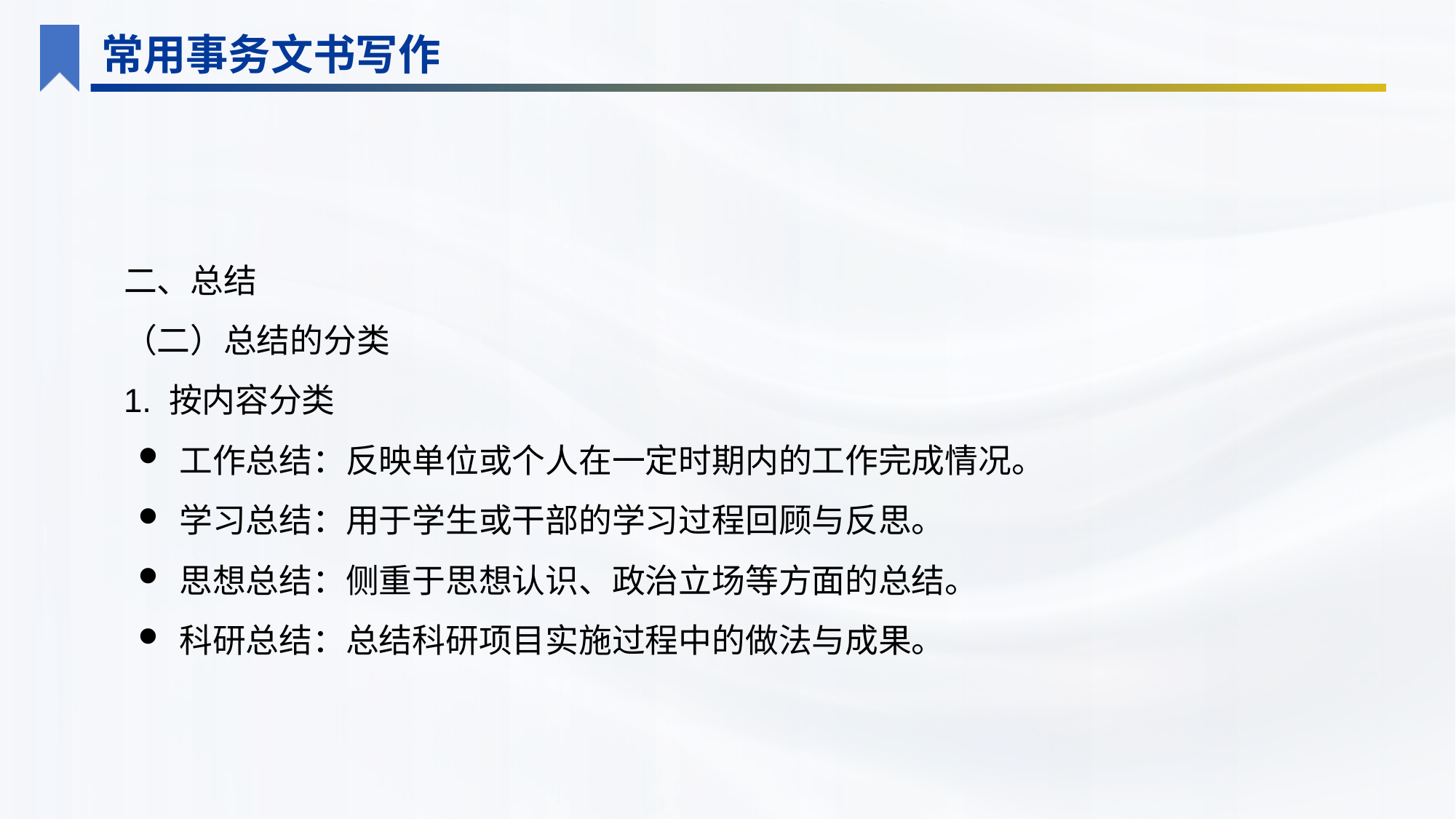

常用事务文书写作
二、总结
（二）总结的分类
1. 按内容分类
工作总结：反映单位或个人在一定时期内的工作完成情况。
学习总结：用于学生或干部的学习过程回顾与反思。
思想总结：侧重于思想认识、政治立场等方面的总结。
科研总结：总结科研项目实施过程中的做法与成果。